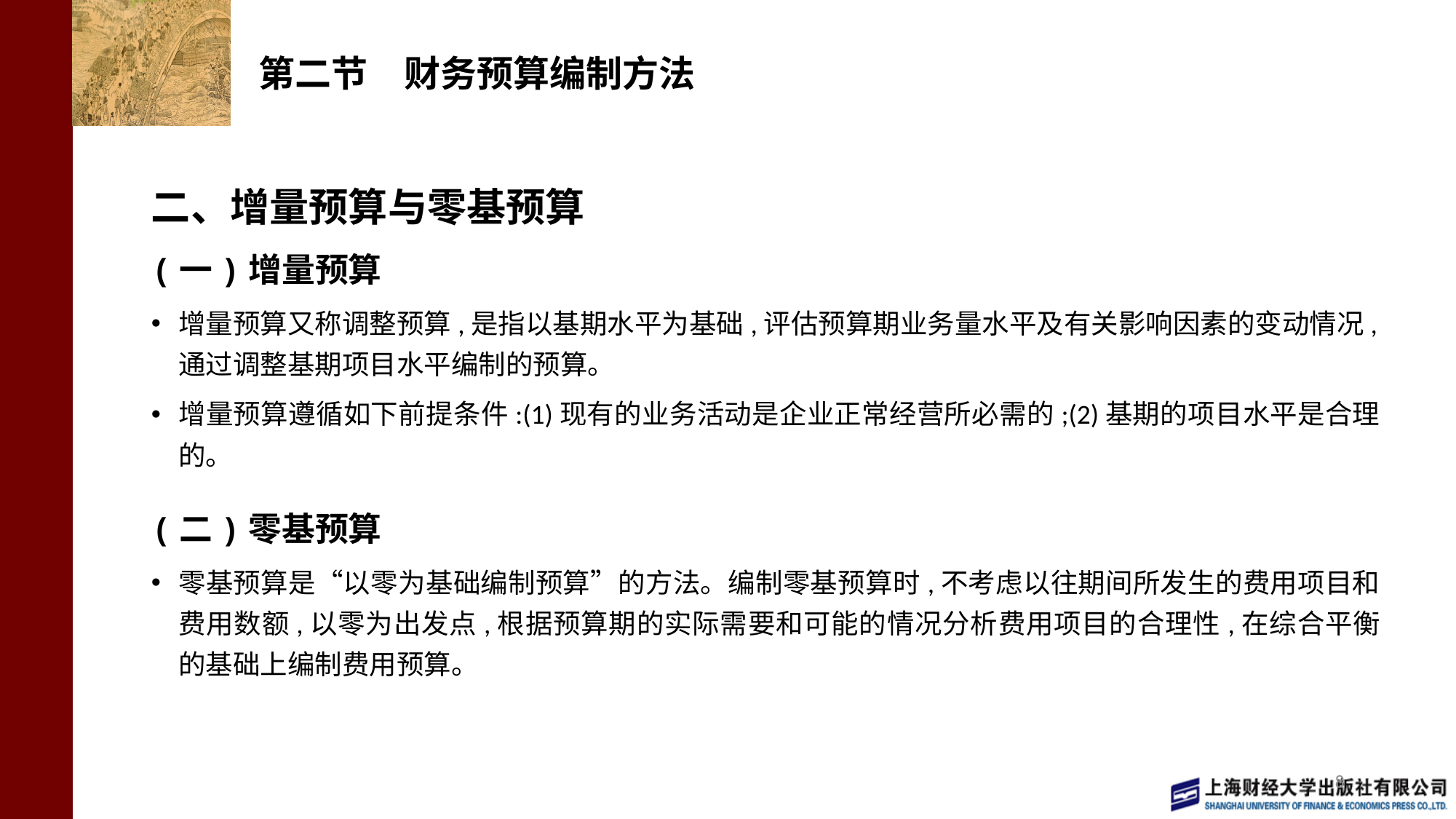

# 第二节　财务预算编制方法
二、增量预算与零基预算
(一)增量预算
增量预算又称调整预算,是指以基期水平为基础,评估预算期业务量水平及有关影响因素的变动情况,通过调整基期项目水平编制的预算。
增量预算遵循如下前提条件:(1)现有的业务活动是企业正常经营所必需的;(2)基期的项目水平是合理的。
(二)零基预算
零基预算是“以零为基础编制预算”的方法。编制零基预算时,不考虑以往期间所发生的费用项目和费用数额,以零为出发点,根据预算期的实际需要和可能的情况分析费用项目的合理性,在综合平衡的基础上编制费用预算。

8